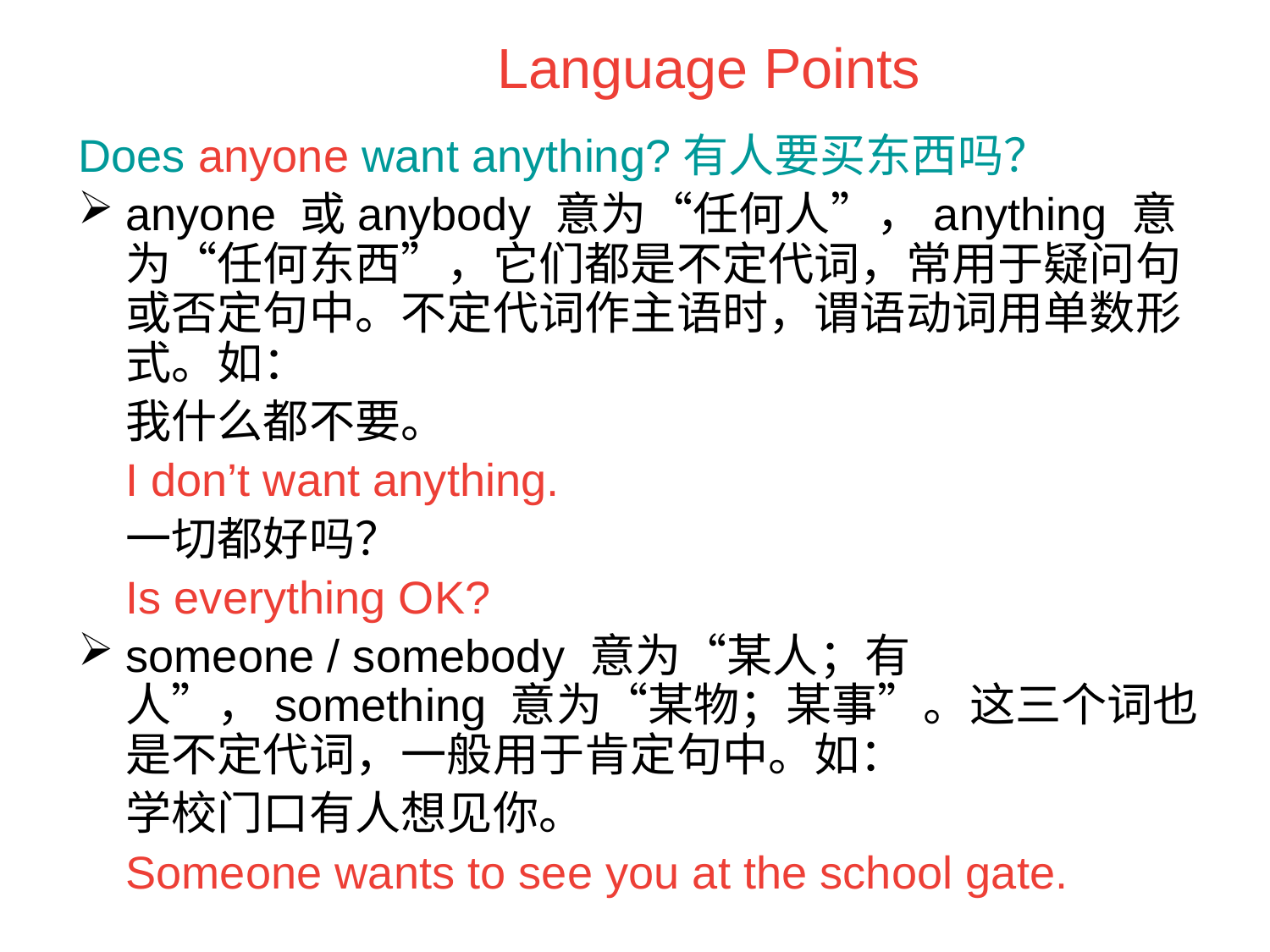

Language Points
Does anyone want anything?有人要买东西吗？
anyone 或anybody 意为“任何人”，anything 意为“任何东西”，它们都是不定代词，常用于疑问句或否定句中。不定代词作主语时，谓语动词用单数形式。如：
	我什么都不要。
	I don’t want anything.
	一切都好吗？
	Is everything OK?
someone / somebody 意为“某人；有人”，something 意为“某物；某事”。这三个词也是不定代词，一般用于肯定句中。如：
	学校门口有人想见你。
	Someone wants to see you at the school gate.